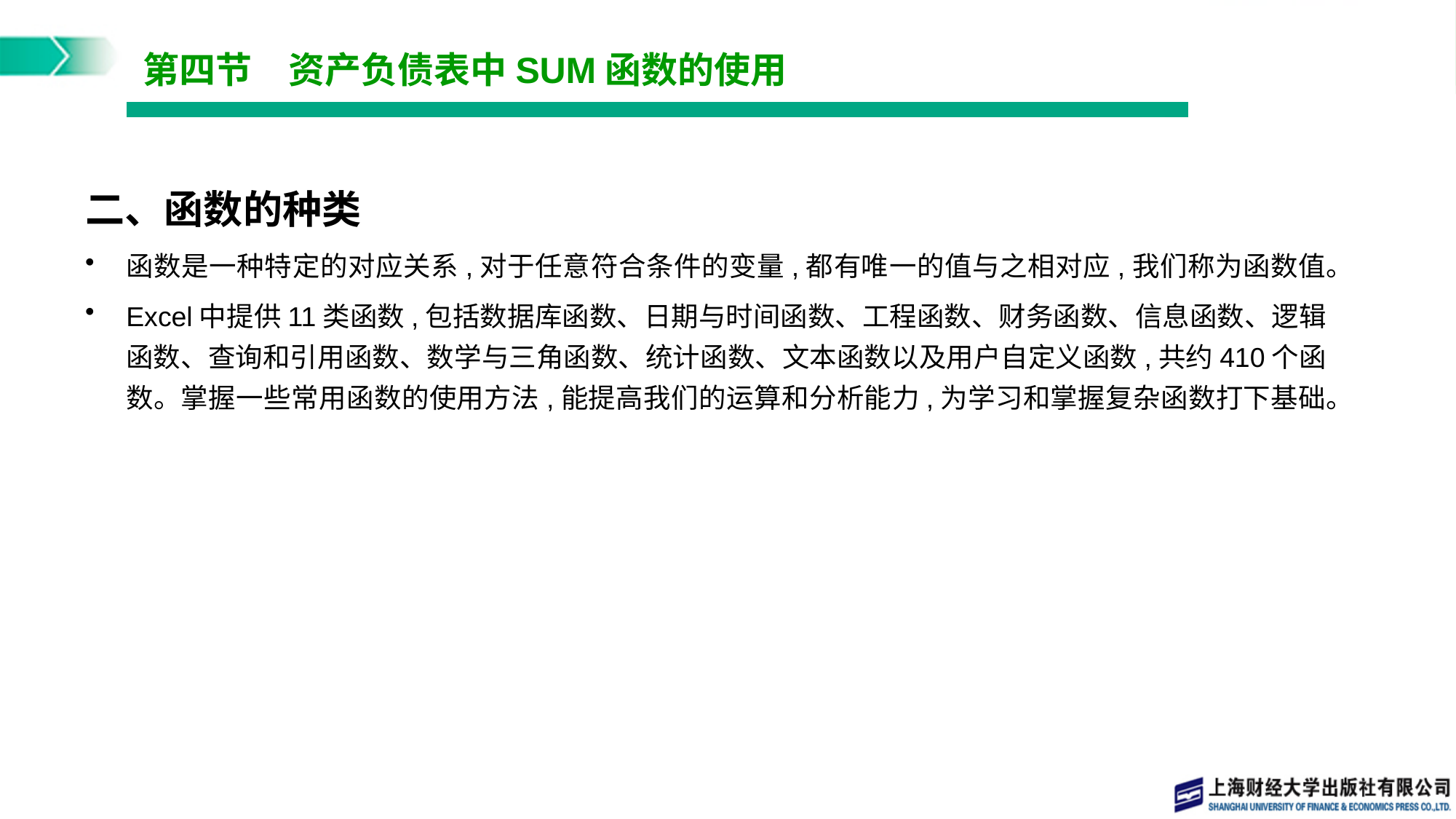

# 第四节　资产负债表中SUM函数的使用
二、函数的种类
函数是一种特定的对应关系,对于任意符合条件的变量,都有唯一的值与之相对应,我们称为函数值。
Excel中提供11类函数,包括数据库函数、日期与时间函数、工程函数、财务函数、信息函数、逻辑函数、查询和引用函数、数学与三角函数、统计函数、文本函数以及用户自定义函数,共约410个函数。掌握一些常用函数的使用方法,能提高我们的运算和分析能力,为学习和掌握复杂函数打下基础。